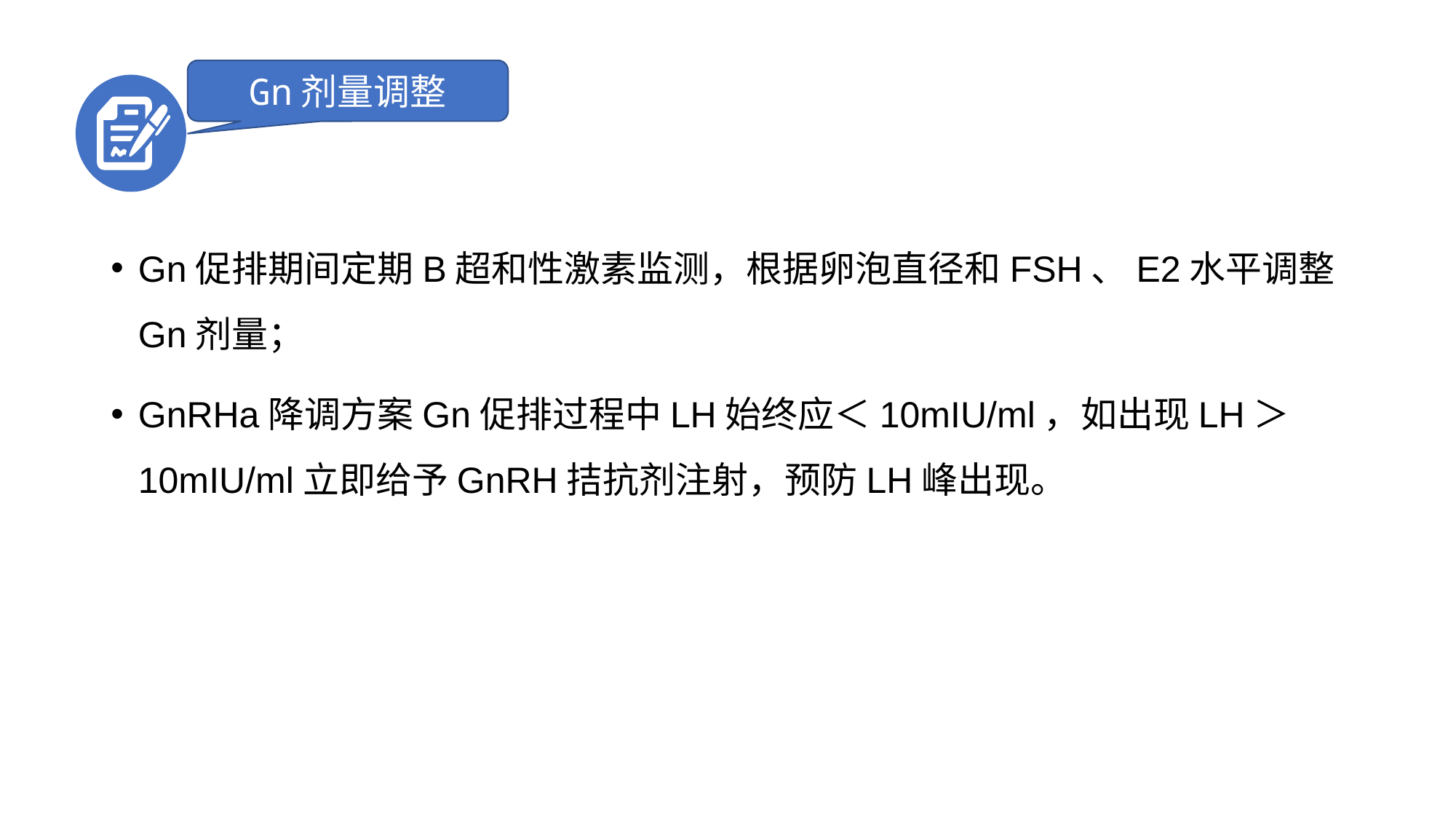

Gn剂量调整

Gn促排期间定期B超和性激素监测，根据卵泡直径和FSH、E2水平调整Gn剂量；
GnRHa降调方案Gn促排过程中LH始终应＜10mIU/ml，如出现LH＞10mIU/ml立即给予GnRH拮抗剂注射，预防LH峰出现。